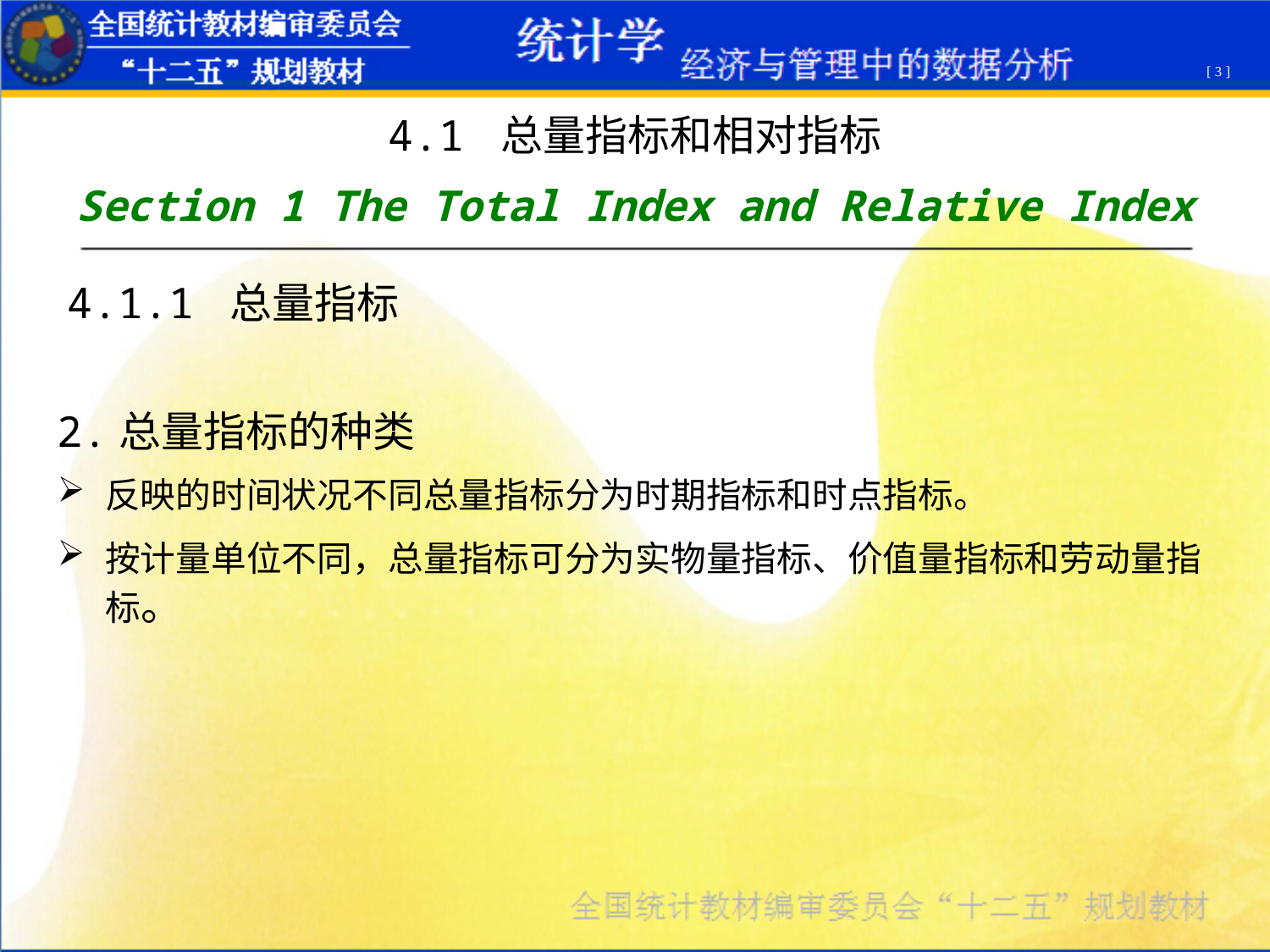

[ 3 ]
4.1 总量指标和相对指标
Section 1 The Total Index and Relative Index
4.1.1 总量指标
2.总量指标的种类
反映的时间状况不同总量指标分为时期指标和时点指标。
按计量单位不同，总量指标可分为实物量指标、价值量指标和劳动量指标。